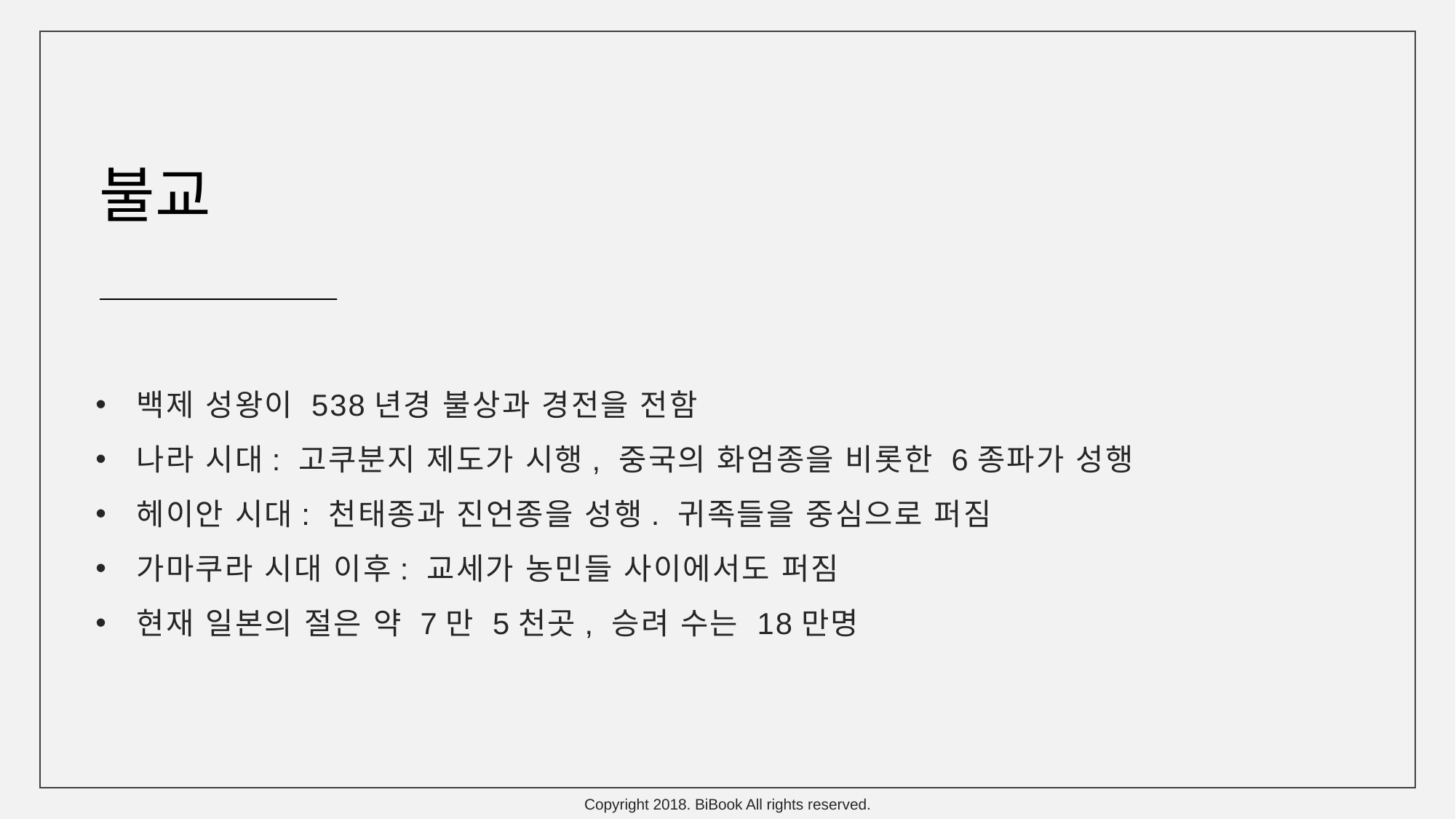

불교
백제 성왕이 538년경 불상과 경전을 전함
나라 시대: 고쿠분지 제도가 시행, 중국의 화엄종을 비롯한 6종파가 성행
헤이안 시대: 천태종과 진언종을 성행. 귀족들을 중심으로 퍼짐
가마쿠라 시대 이후: 교세가 농민들 사이에서도 퍼짐
현재 일본의 절은 약 7만 5천곳, 승려 수는 18만명